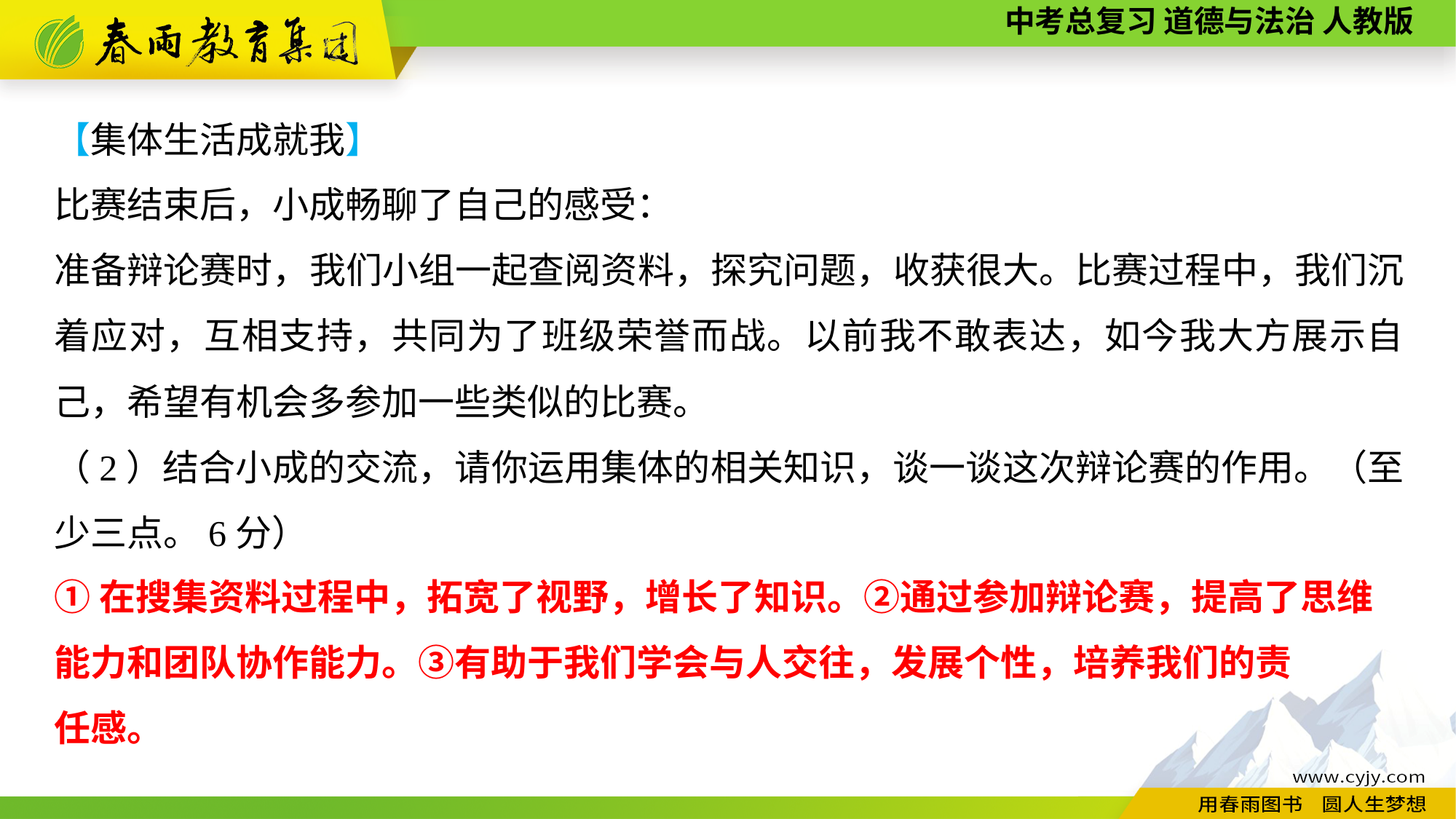

【集体生活成就我】
比赛结束后，小成畅聊了自己的感受：
准备辩论赛时，我们小组一起查阅资料，探究问题，收获很大。比赛过程中，我们沉着应对，互相支持，共同为了班级荣誉而战。以前我不敢表达，如今我大方展示自己，希望有机会多参加一些类似的比赛。
（2）结合小成的交流，请你运用集体的相关知识，谈一谈这次辩论赛的作用。（至少三点。6分）
①在搜集资料过程中，拓宽了视野，增长了知识。②通过参加辩论赛，提高了思维能力和团队协作能力。③有助于我们学会与人交往，发展个性，培养我们的责
任感。